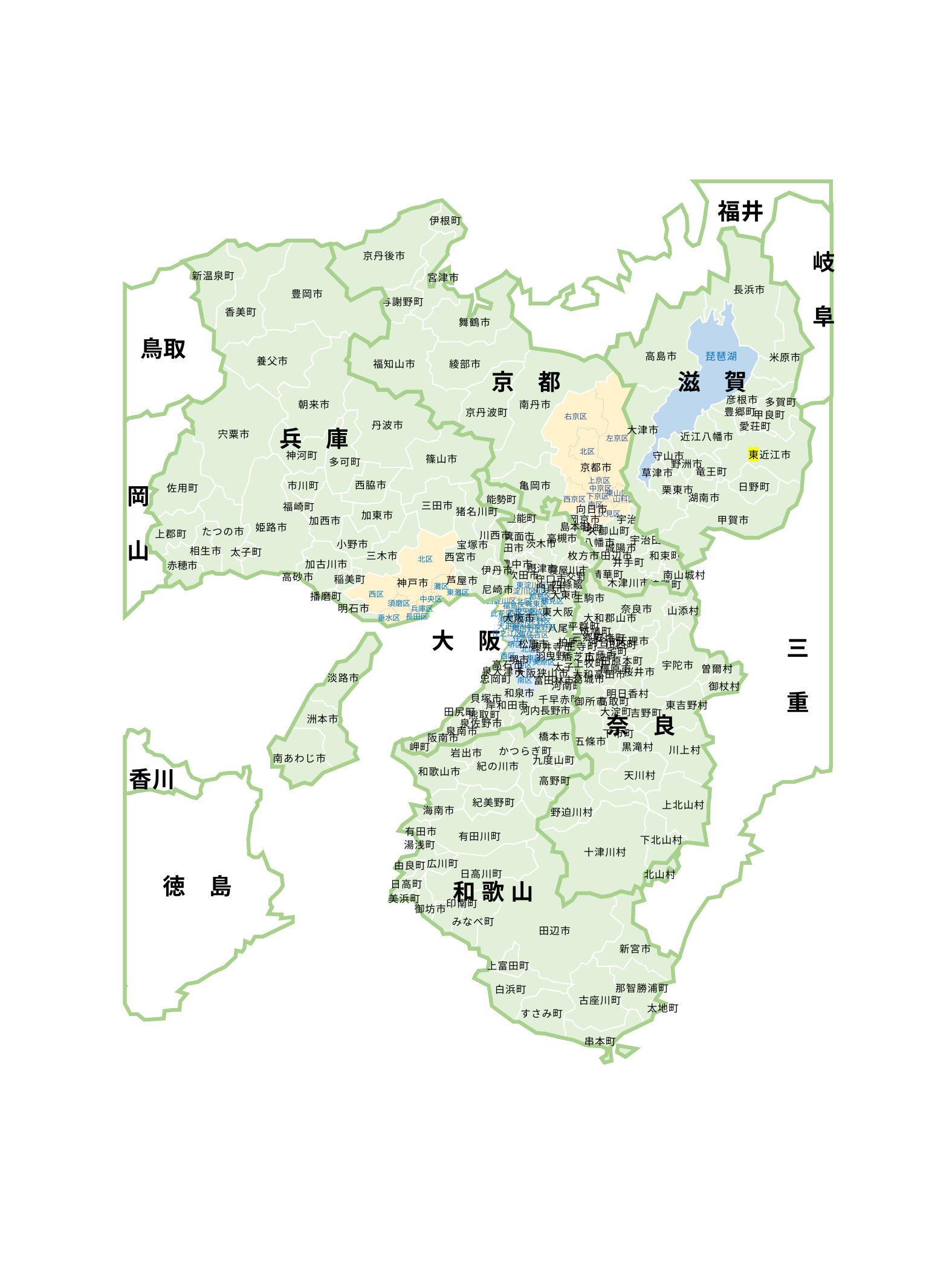

福井
岐　阜
三　重
鳥取
岡　山
香川
徳　島

伊根町
京丹後市
宮津市
与謝野町
舞鶴市
福知山市
綾部市
南丹市
京丹波町
右京区
左京区
北区
上京区
中京区
東山区
下京区
西京区
山科区
南区
伏見区
京都市
亀岡市
向日市
長岡京市
宇治市
大山崎町
久御山町
宇治田原町
八幡市
城陽市
和束町
京田辺市
井手町
精華町
南山城村
木津川市
笠置町
京　都

長浜市
高島市
琵琶湖
米原市
滋　賀
彦根市
多賀町
豊郷町
甲良町
愛荘町
大津市
近江八幡市
東近江市
守山市
野洲市
竜王町
草津市
日野町
栗東市
湖南市
甲賀市

新温泉町
豊岡市
香美町
養父市
朝来市
丹波市
宍粟市
神河町
篠山市
多可町
西脇市
市川町
佐用町
三田市
福崎町
猪名川町
加東市
加西市
姫路市
たつの市
上郡町
川西市
小野市
宝塚市
相生市
太子町
三木市
西宮市
加古川市
赤穂市
伊丹市
高砂市
稲美町
芦屋市
神戸市
尼崎市
播磨町
明石市
兵　庫
北区
灘区
東灘区
西区
中央区
須磨区
兵庫区
長田区
垂水区
淡路市
洲本市
南あわじ市

能勢町
豊能町
島本町
箕面市
高槻市
茨木市
池田市
枚方市
豊中市
摂津市
寝屋川市
吹田市
交野市
守口市

四條畷市
東淀川区
淀川区
旭区
都島区
西淀川区
鶴見区
北区
城東区
福島区
中央区
東成区
西区
此花区
天王寺区
浪速区
港区
生野区
西成区
大正区
平野区
阿倍野区
住之江区
東住吉区
門真市
大東市
東大阪市
大阪市
八尾市
大　阪
住吉区
柏原市

松原市
堺区
藤井寺市
北区
西区
東区
美原区
中区
南区
羽曳野市
堺市
高石市
太子町
泉大津市
大阪狭山市
忠岡町
富田林市
河南町
和泉市
貝塚市
千早赤阪村
岸和田市
河内長野市
田尻町
熊取町
泉佐野市
泉南市
阪南市
岬町

生駒市
奈良市
山添村
大和郡山市
平群町
斑鳩町
三郷町
安堵町
天理市
河合町
川西町
王寺町
三宅町
広陵町
香芝市
田原本町
上牧町
宇陀市
曽爾村
橿原市
桜井市
大和高田市
葛城市
御杖村
明日香村
高取町
御所市
東吉野村
大淀町
吉野町
奈　良
下市町
五條市
黒滝村
川上村
天川村
上北山村
野迫川村
下北山村
十津川村

橋本市
かつらぎ町
岩出市
九度山町
紀の川市
和歌山市
高野町
紀美野町
海南市
有田市
有田川町
湯浅町
広川町
由良町
日高川町
北山村
日高町
美浜町
印南町
御坊市
みなべ町
田辺市
新宮市
上富田町
那智勝浦町
白浜町
古座川町
太地町
すさみ町
串本町
和 歌 山